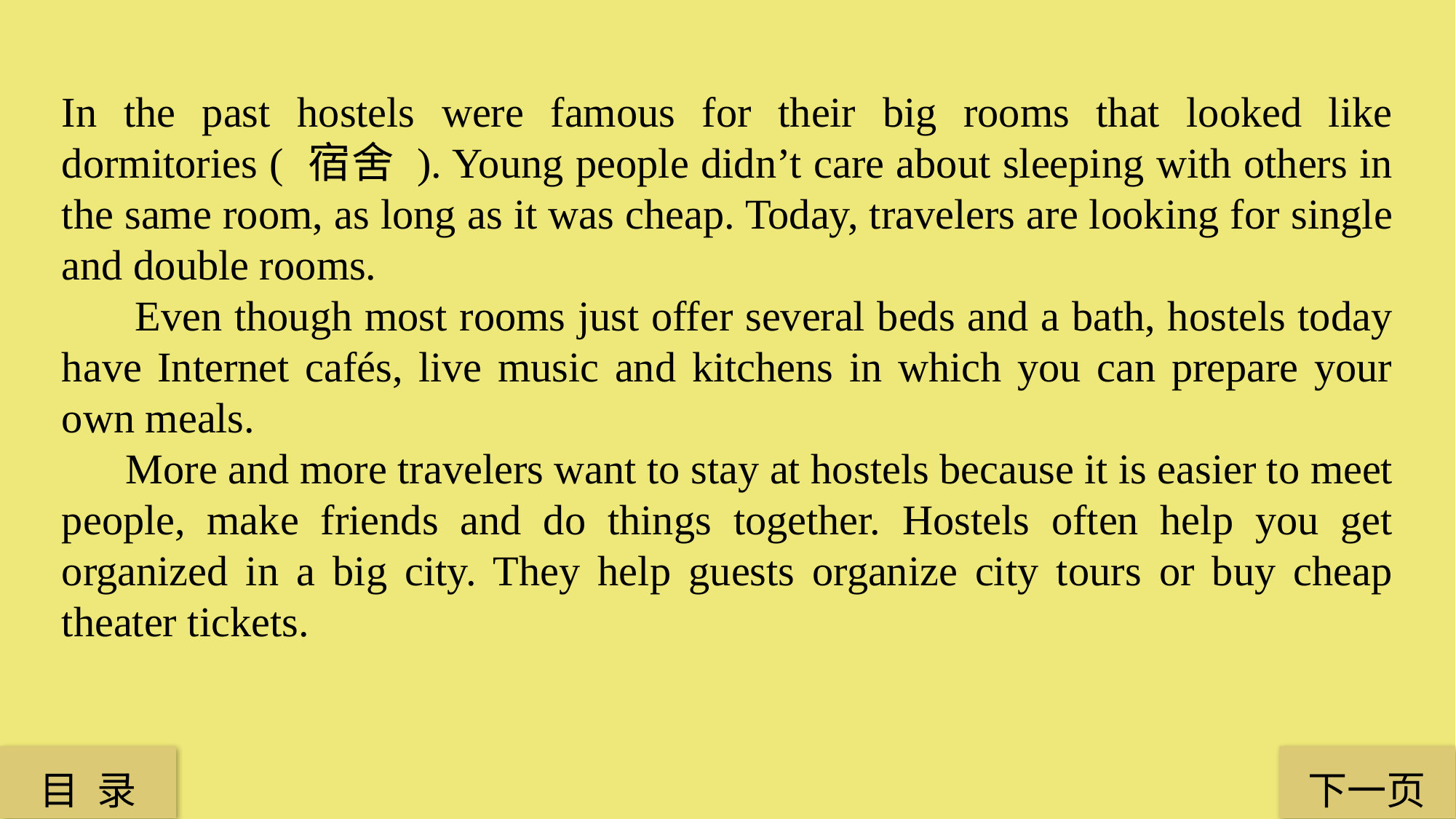

In the past hostels were famous for their big rooms that looked like dormitories ( 宿舍 ). Young people didn’t care about sleeping with others in the same room, as long as it was cheap. Today, travelers are looking for single and double rooms.
      Even though most rooms just offer several beds and a bath, hostels today have Internet cafés, live music and kitchens in which you can prepare your own meals.
      More and more travelers want to stay at hostels because it is easier to meet people, make friends and do things together. Hostels often help you get organized in a big city. They help guests organize city tours or buy cheap theater tickets.